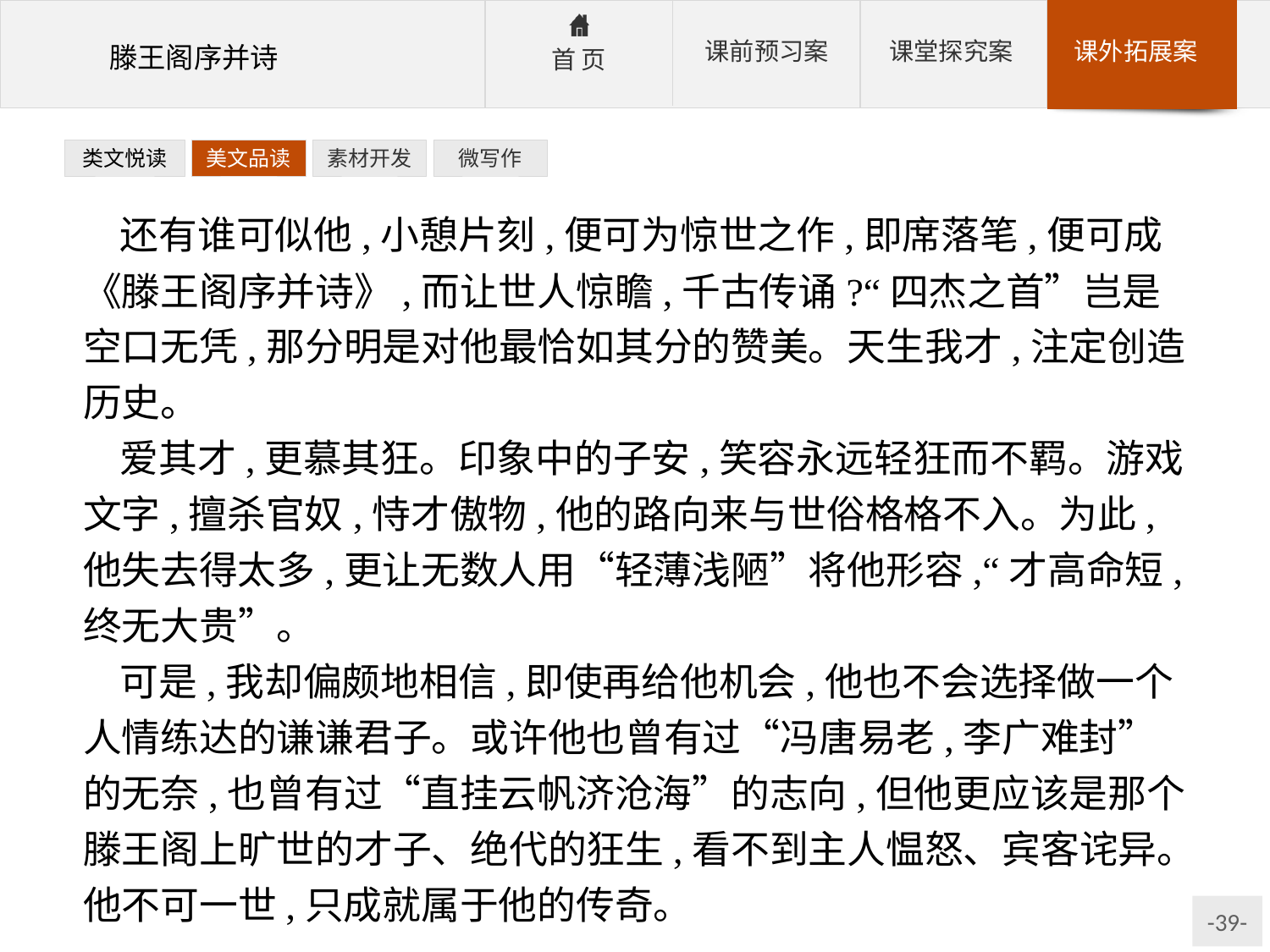

类文悦读
美文品读
素材开发
微写作
还有谁可似他,小憩片刻,便可为惊世之作,即席落笔,便可成《滕王阁序并诗》,而让世人惊瞻,千古传诵?“四杰之首”岂是空口无凭,那分明是对他最恰如其分的赞美。天生我才,注定创造历史。
爱其才,更慕其狂。印象中的子安,笑容永远轻狂而不羁。游戏文字,擅杀官奴,恃才傲物,他的路向来与世俗格格不入。为此,他失去得太多,更让无数人用“轻薄浅陋”将他形容,“才高命短,终无大贵”。
可是,我却偏颇地相信,即使再给他机会,他也不会选择做一个人情练达的谦谦君子。或许他也曾有过“冯唐易老,李广难封”的无奈,也曾有过“直挂云帆济沧海”的志向,但他更应该是那个滕王阁上旷世的才子、绝代的狂生,看不到主人愠怒、宾客诧异。他不可一世,只成就属于他的传奇。